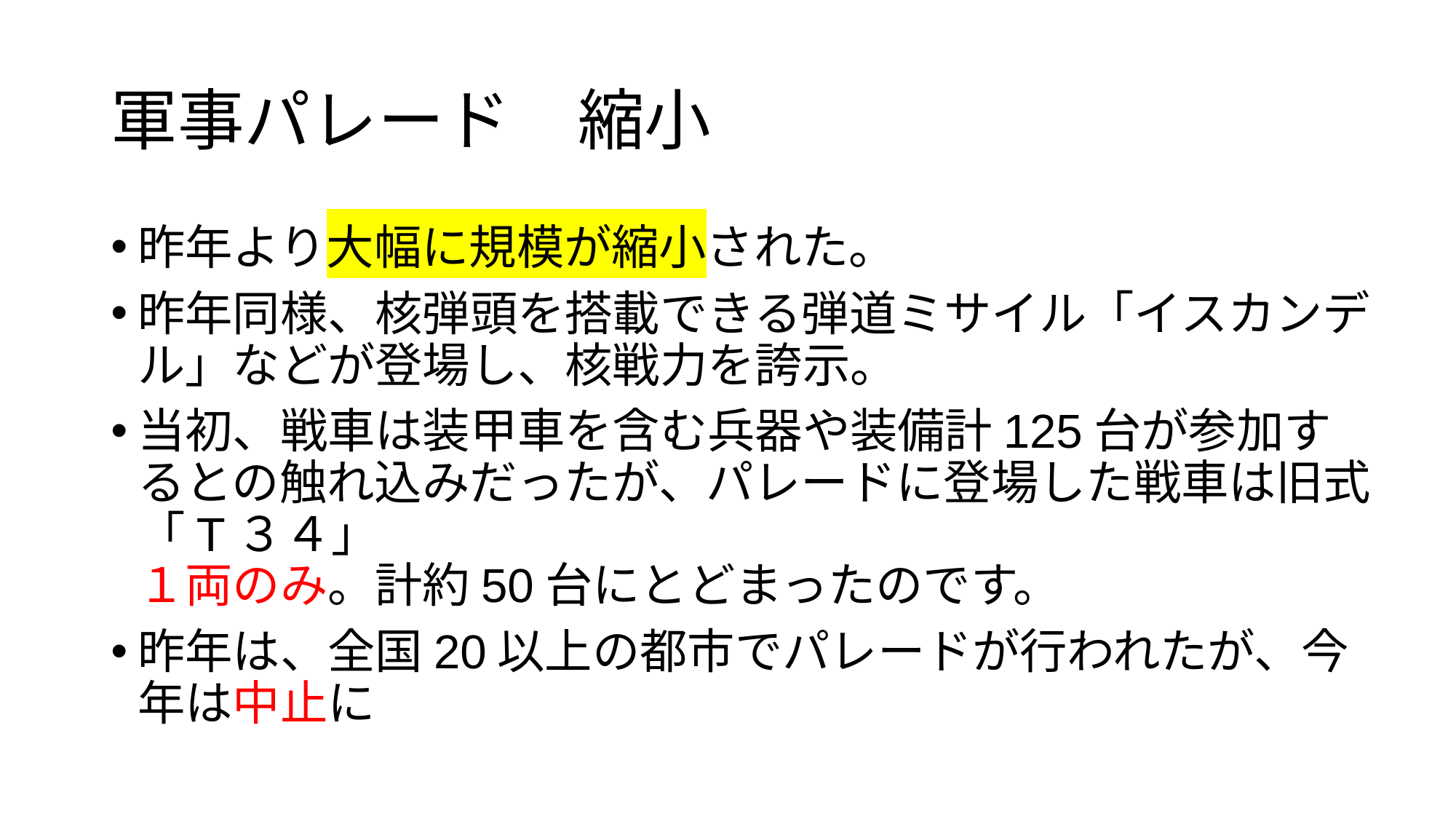

# 軍事パレード　縮小
昨年より大幅に規模が縮小された。
昨年同様、核弾頭を搭載できる弾道ミサイル「イスカンデル」などが登場し、核戦力を誇示。
当初、戦車は装甲車を含む兵器や装備計125台が参加するとの触れ込みだったが、パレードに登場した戦車は旧式「T３４」
１両のみ。計約50台にとどまったのです。
昨年は、全国20以上の都市でパレードが行われたが、今年は中止に